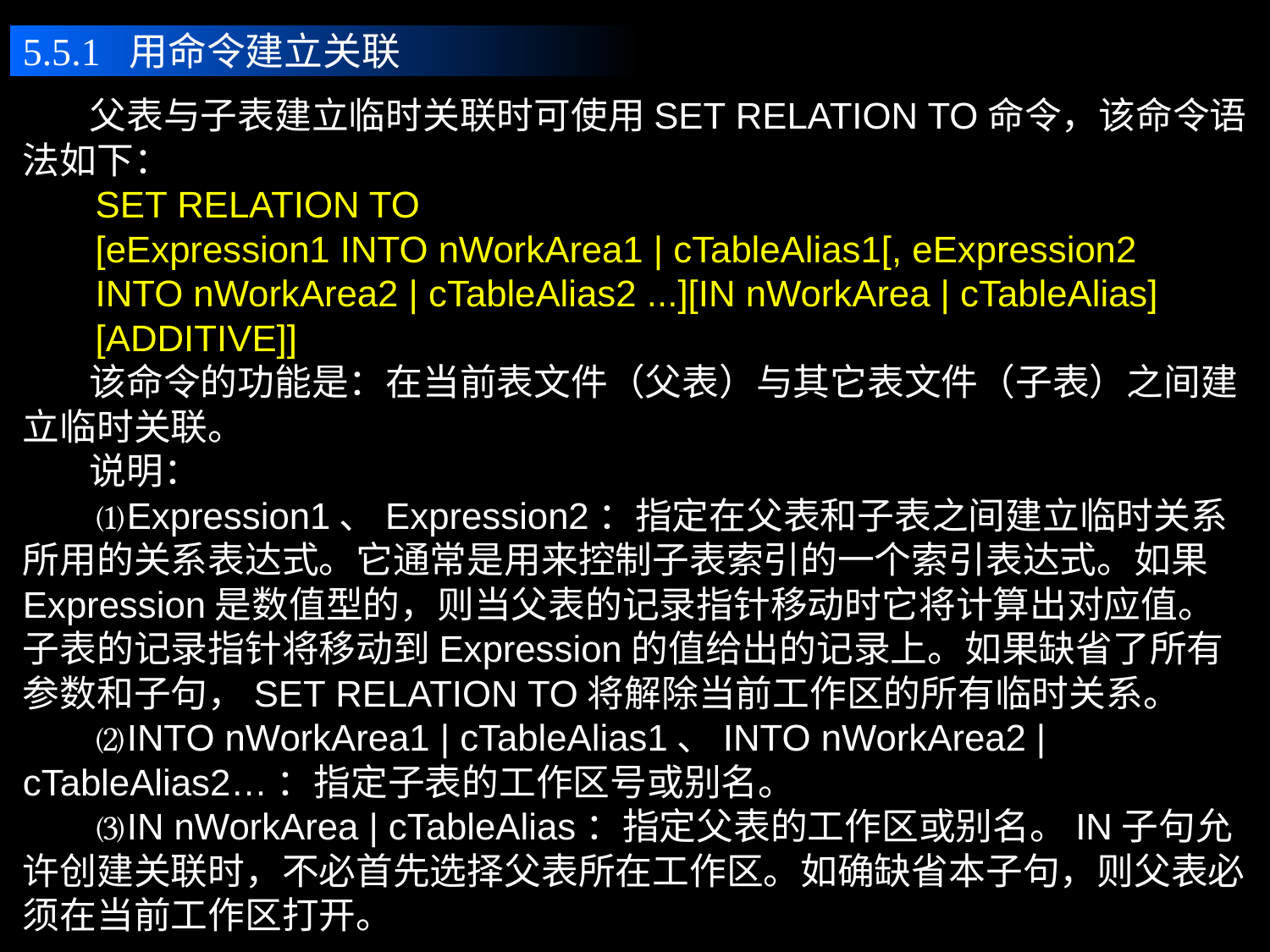

5.5.1  用命令建立关联
       父表与子表建立临时关联时可使用SET RELATION TO命令，该命令语法如下：
       SET RELATION TO
       [eExpression1 INTO nWorkArea1 | cTableAlias1[, eExpression2
       INTO nWorkArea2 | cTableAlias2 ...][IN nWorkArea | cTableAlias]
       [ADDITIVE]]
       该命令的功能是：在当前表文件（父表）与其它表文件（子表）之间建立临时关联。
       说明：
       ⑴Expression1、Expression2：指定在父表和子表之间建立临时关系所用的关系表达式。它通常是用来控制子表索引的一个索引表达式。如果Expression是数值型的，则当父表的记录指针移动时它将计算出对应值。子表的记录指针将移动到Expression的值给出的记录上。如果缺省了所有参数和子句，SET RELATION TO将解除当前工作区的所有临时关系。
       ⑵INTO nWorkArea1 | cTableAlias1、INTO nWorkArea2 | cTableAlias2…：指定子表的工作区号或别名。
       ⑶IN nWorkArea | cTableAlias：指定父表的工作区或别名。IN子句允许创建关联时，不必首先选择父表所在工作区。如确缺省本子句，则父表必须在当前工作区打开。